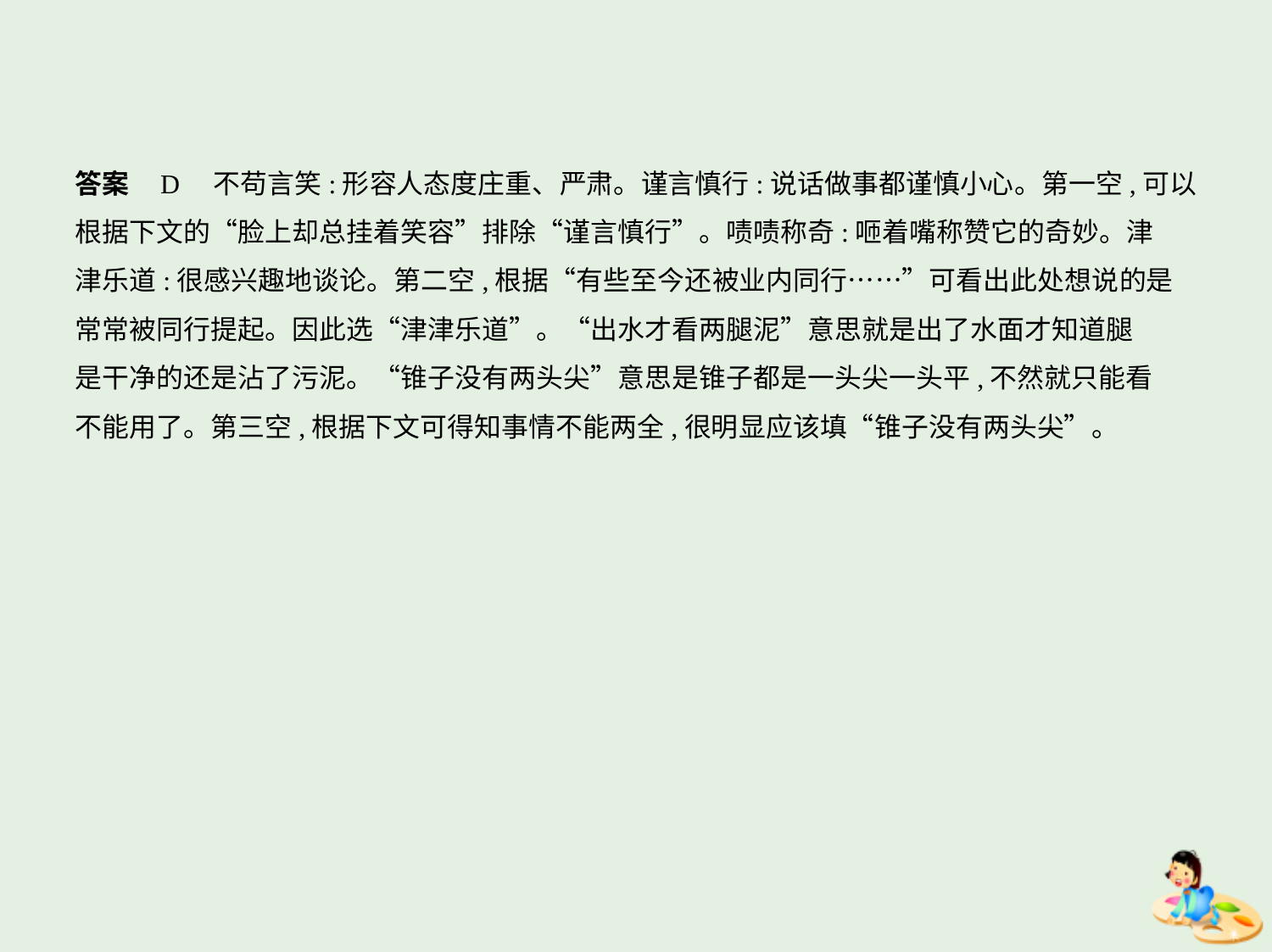

答案    D　不苟言笑:形容人态度庄重、严肃。谨言慎行:说话做事都谨慎小心。第一空,可以
根据下文的“脸上却总挂着笑容”排除“谨言慎行”。啧啧称奇:咂着嘴称赞它的奇妙。津
津乐道:很感兴趣地谈论。第二空,根据“有些至今还被业内同行……”可看出此处想说的是
常常被同行提起。因此选“津津乐道”。“出水才看两腿泥”意思就是出了水面才知道腿
是干净的还是沾了污泥。“锥子没有两头尖”意思是锥子都是一头尖一头平,不然就只能看
不能用了。第三空,根据下文可得知事情不能两全,很明显应该填“锥子没有两头尖”。